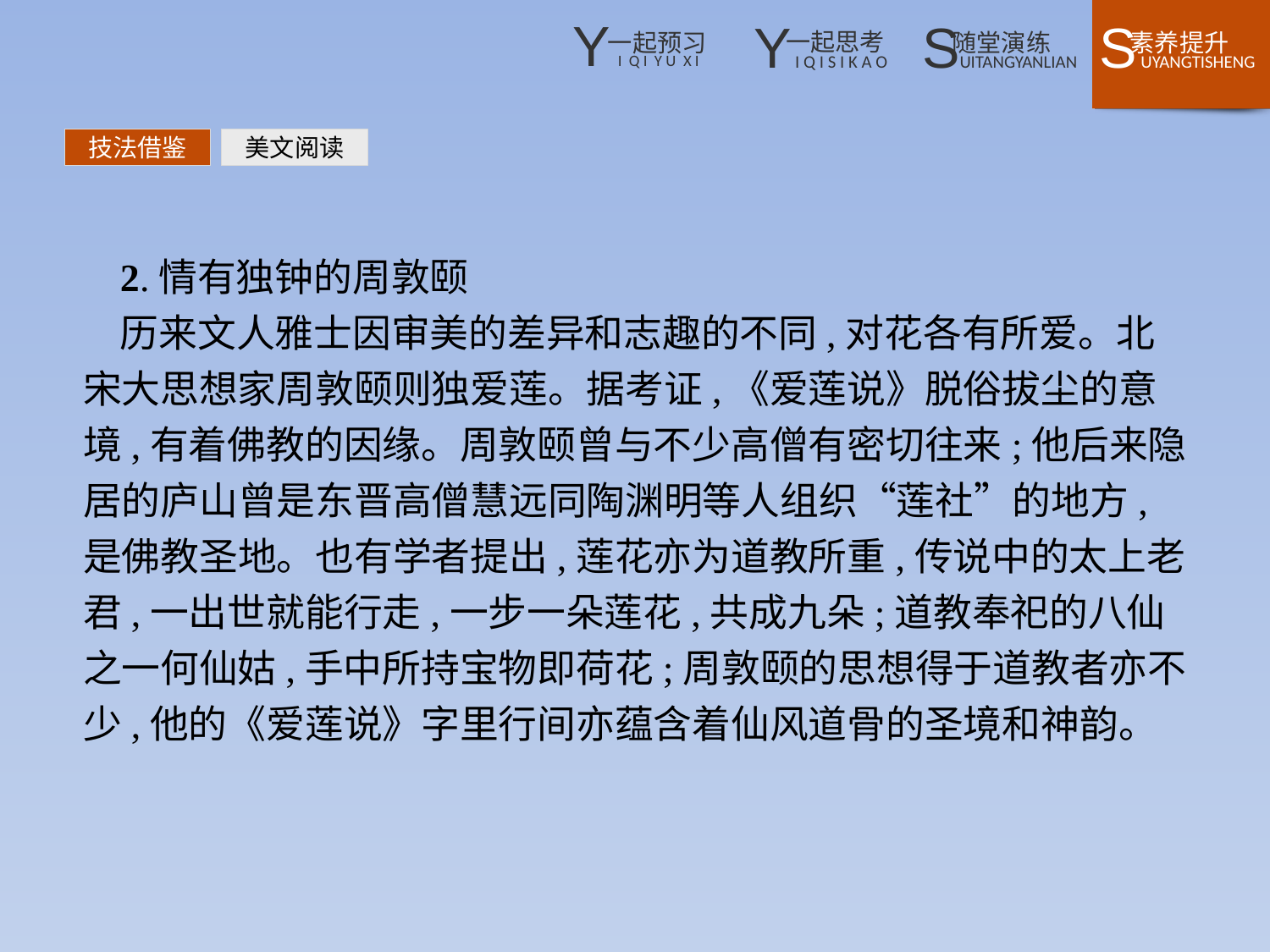

技法借鉴
美文阅读
2.情有独钟的周敦颐
历来文人雅士因审美的差异和志趣的不同,对花各有所爱。北宋大思想家周敦颐则独爱莲。据考证,《爱莲说》脱俗拔尘的意境,有着佛教的因缘。周敦颐曾与不少高僧有密切往来;他后来隐居的庐山曾是东晋高僧慧远同陶渊明等人组织“莲社”的地方,是佛教圣地。也有学者提出,莲花亦为道教所重,传说中的太上老君,一出世就能行走,一步一朵莲花,共成九朵;道教奉祀的八仙之一何仙姑,手中所持宝物即荷花;周敦颐的思想得于道教者亦不少,他的《爱莲说》字里行间亦蕴含着仙风道骨的圣境和神韵。